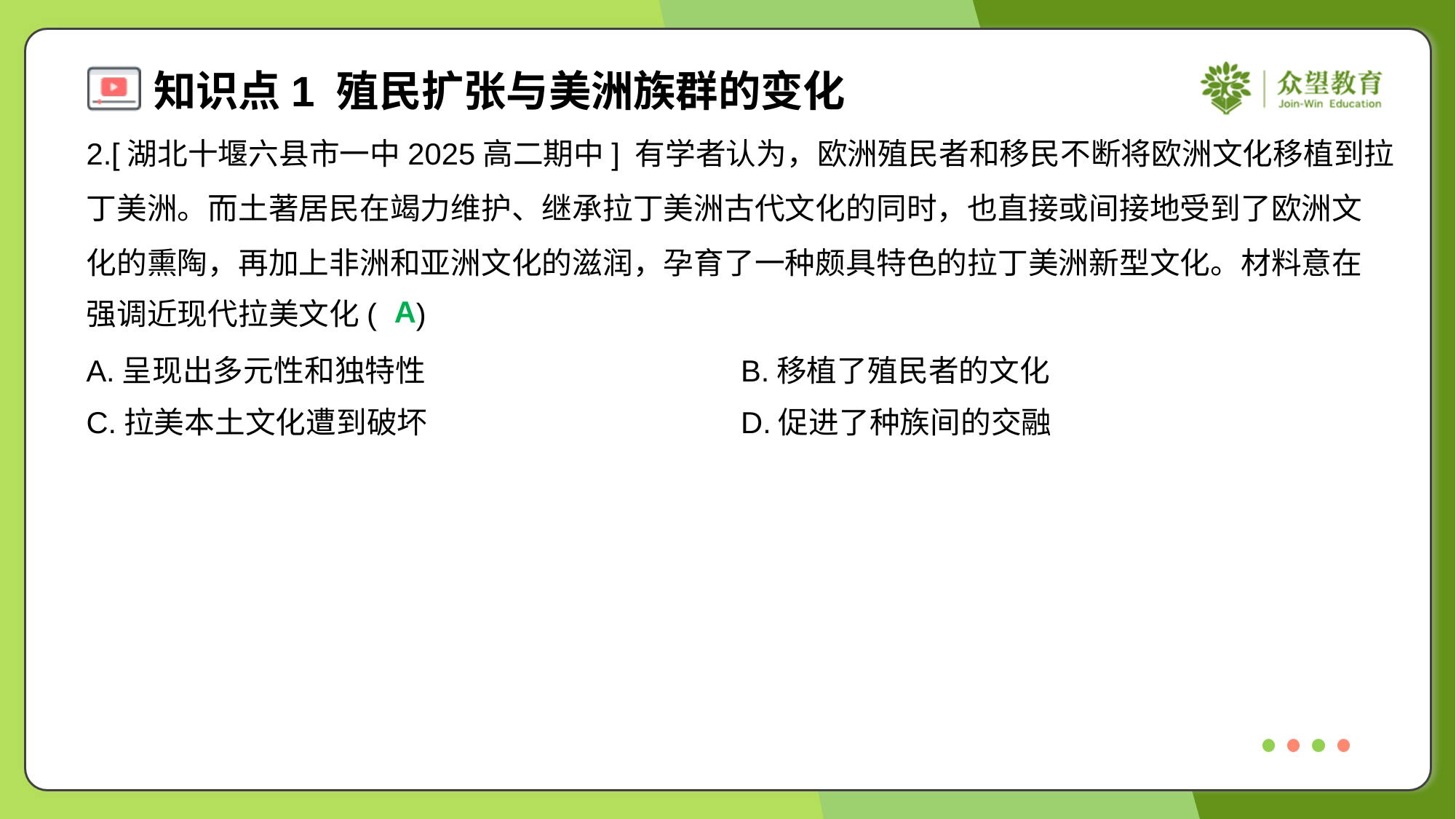

2.[湖北十堰六县市一中2025高二期中] 有学者认为，欧洲殖民者和移民不断将欧洲文化移植到拉
丁美洲。而土著居民在竭力维护、继承拉丁美洲古代文化的同时，也直接或间接地受到了欧洲文
化的熏陶，再加上非洲和亚洲文化的滋润，孕育了一种颇具特色的拉丁美洲新型文化。材料意在
强调近现代拉美文化(     )
A
A.呈现出多元性和独特性	B.移植了殖民者的文化
C.拉美本土文化遭到破坏	D.促进了种族间的交融